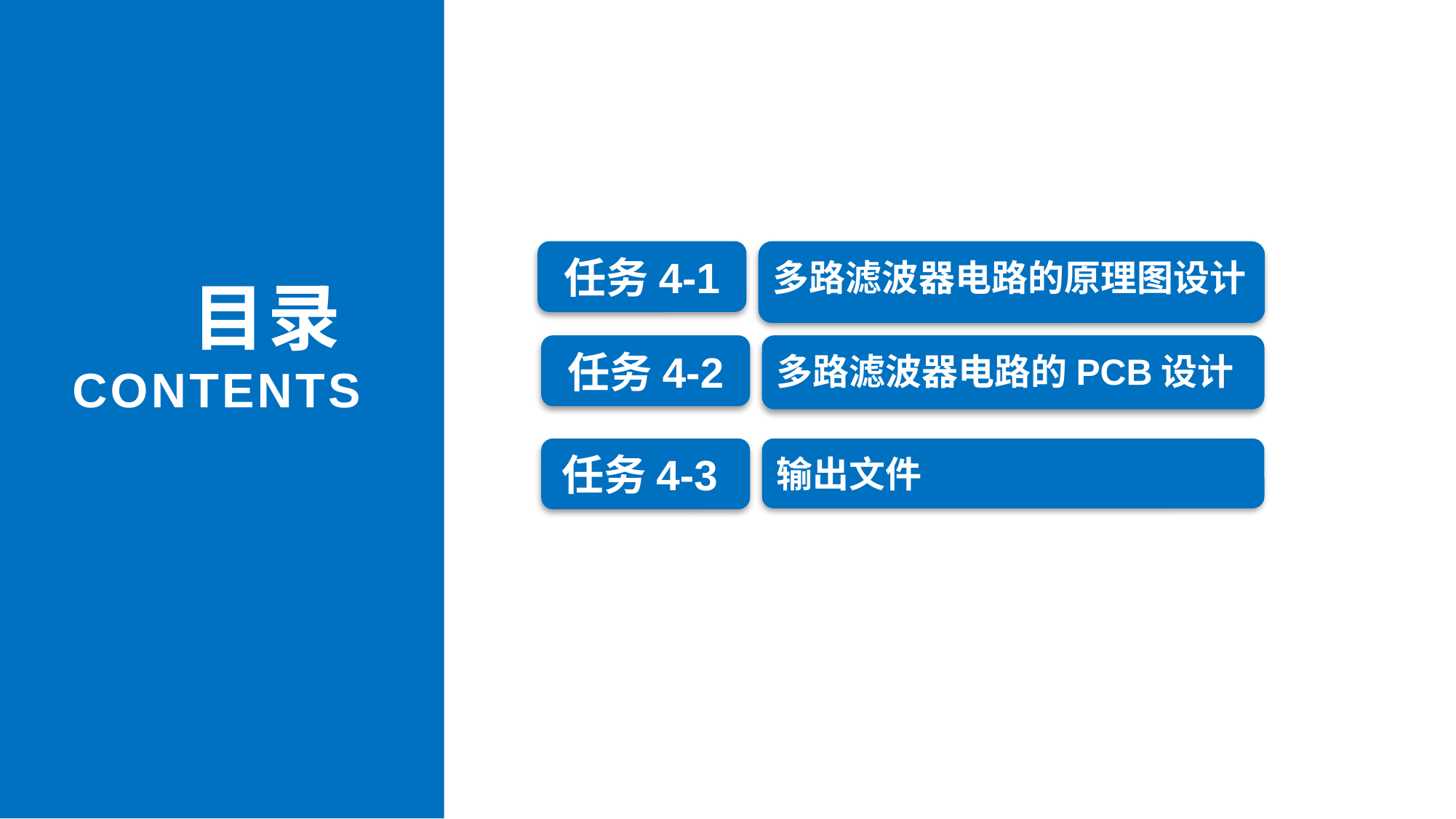

任务4-1

多路滤波器电路的原理图设计
目录
CONTENTS
任务4-2

多路滤波器电路的PCB设计
任务4-3

输出文件